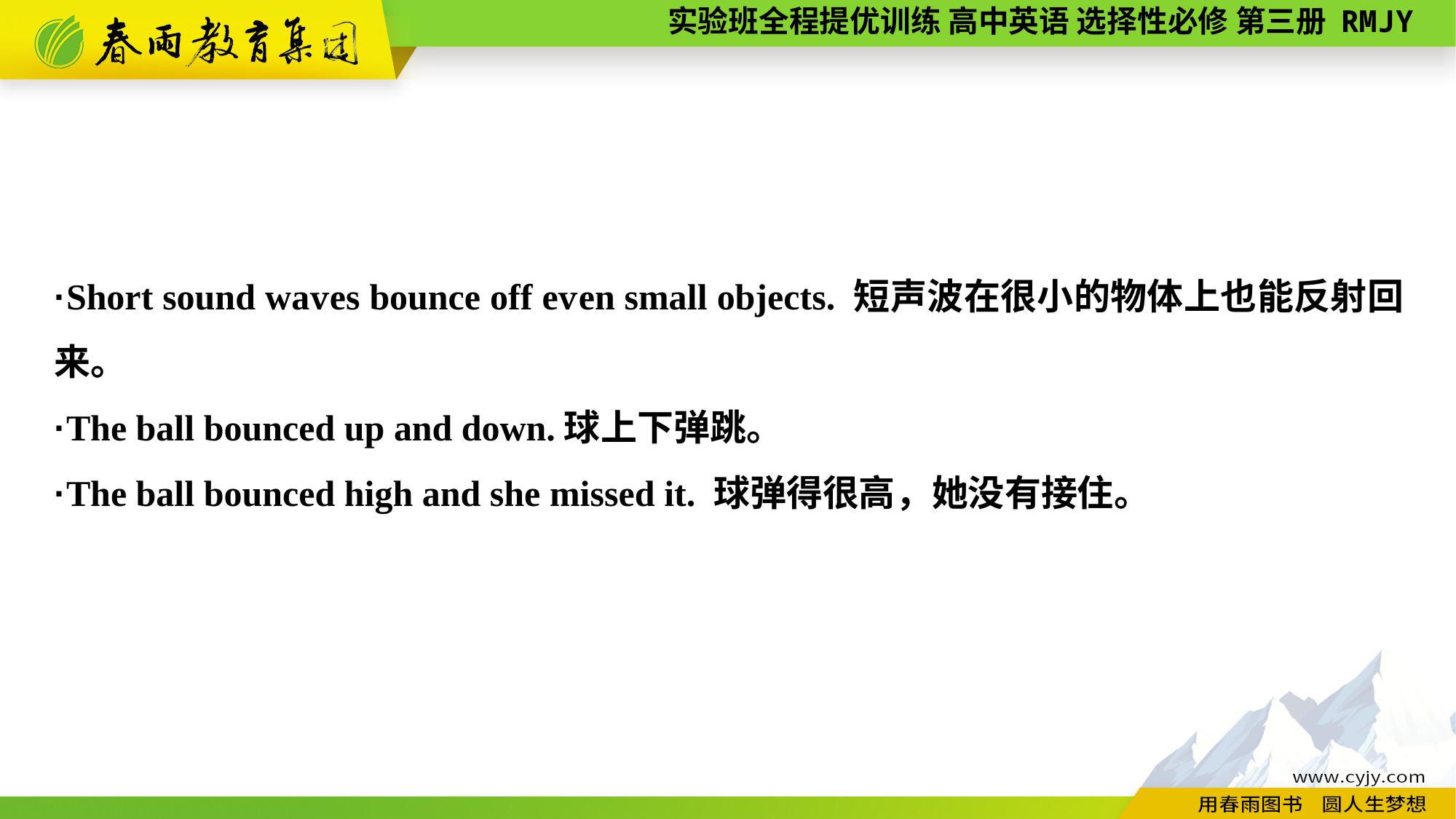

·Short sound waves bounce off even small objects. 短声波在很小的物体上也能反射回来。
·The ball bounced up and down.球上下弹跳。
·The ball bounced high and she missed it. 球弹得很高，她没有接住。